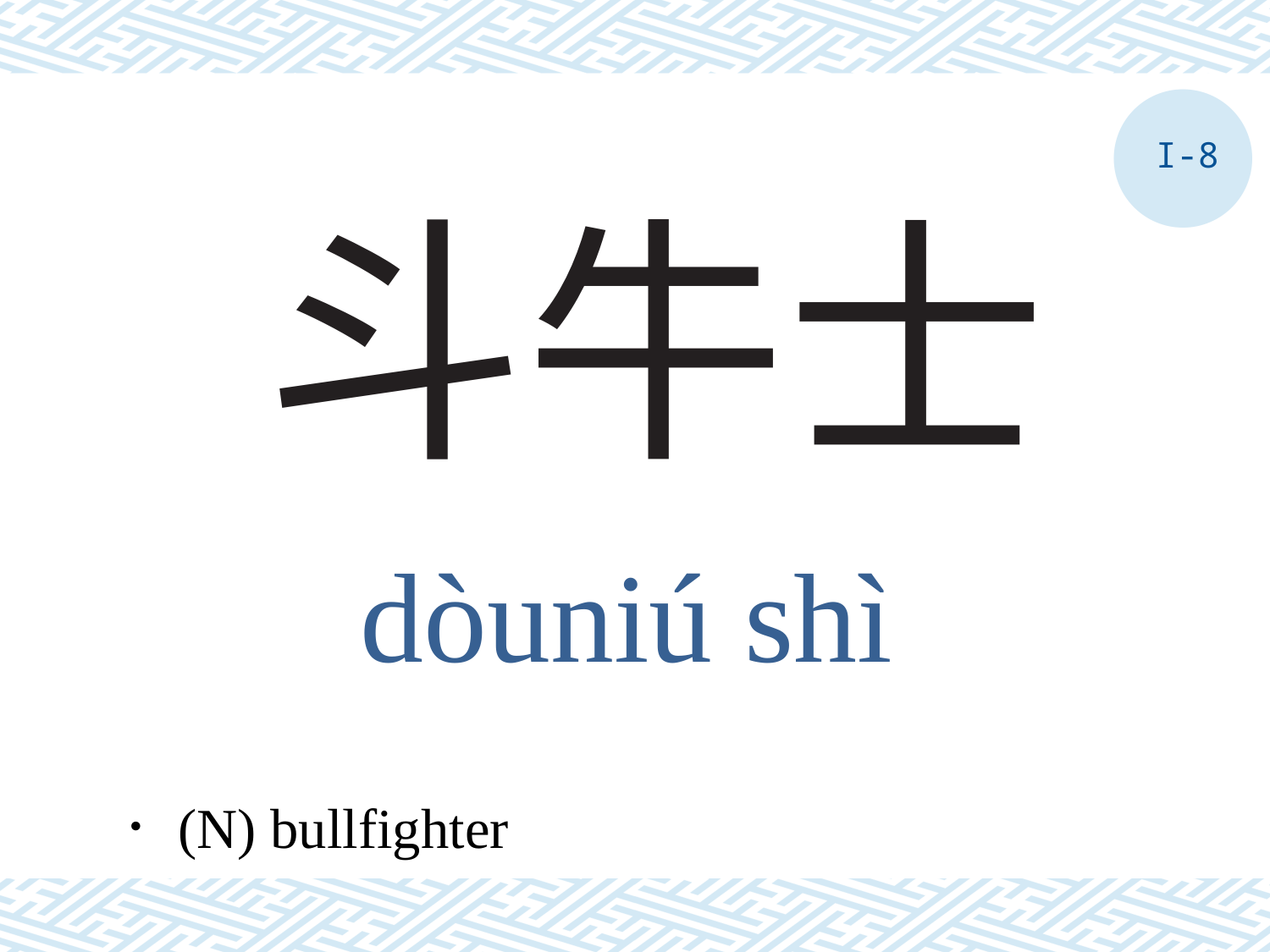

I-8

# 斗牛士
dòuniú shì
．(N) bullfighter